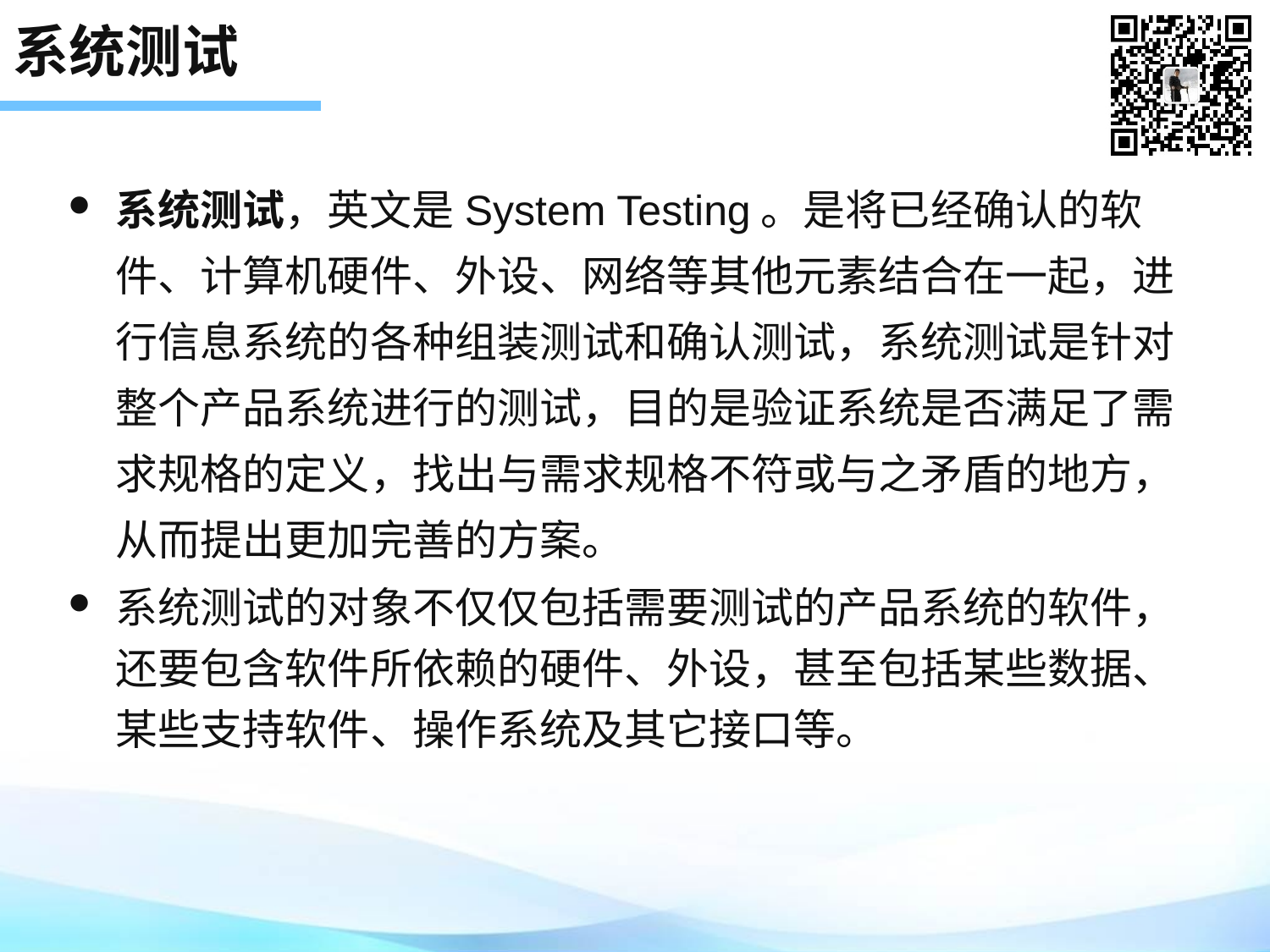

# 系统测试
系统测试，英文是System Testing。是将已经确认的软件、计算机硬件、外设、网络等其他元素结合在一起，进行信息系统的各种组装测试和确认测试，系统测试是针对整个产品系统进行的测试，目的是验证系统是否满足了需求规格的定义，找出与需求规格不符或与之矛盾的地方，从而提出更加完善的方案。
系统测试的对象不仅仅包括需要测试的产品系统的软件，还要包含软件所依赖的硬件、外设，甚至包括某些数据、某些支持软件、操作系统及其它接口等。